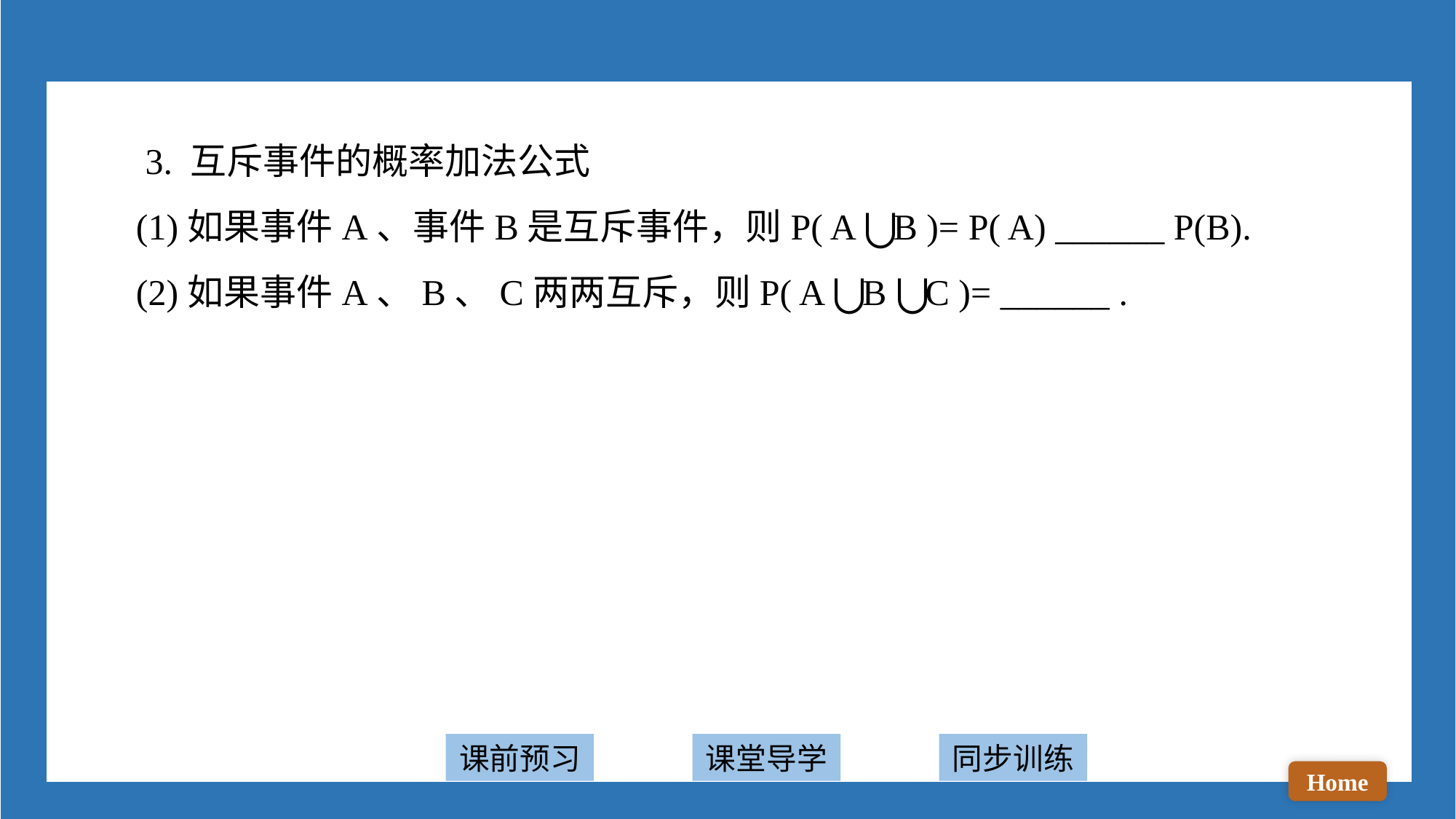

3. 互斥事件的概率加法公式
      (1)如果事件A、事件B是互斥事件，则P( A ⋃B )= P( A) ______ P(B).
      (2)如果事件A、B、C两两互斥，则P( A ⋃B ⋃C )= ______ .